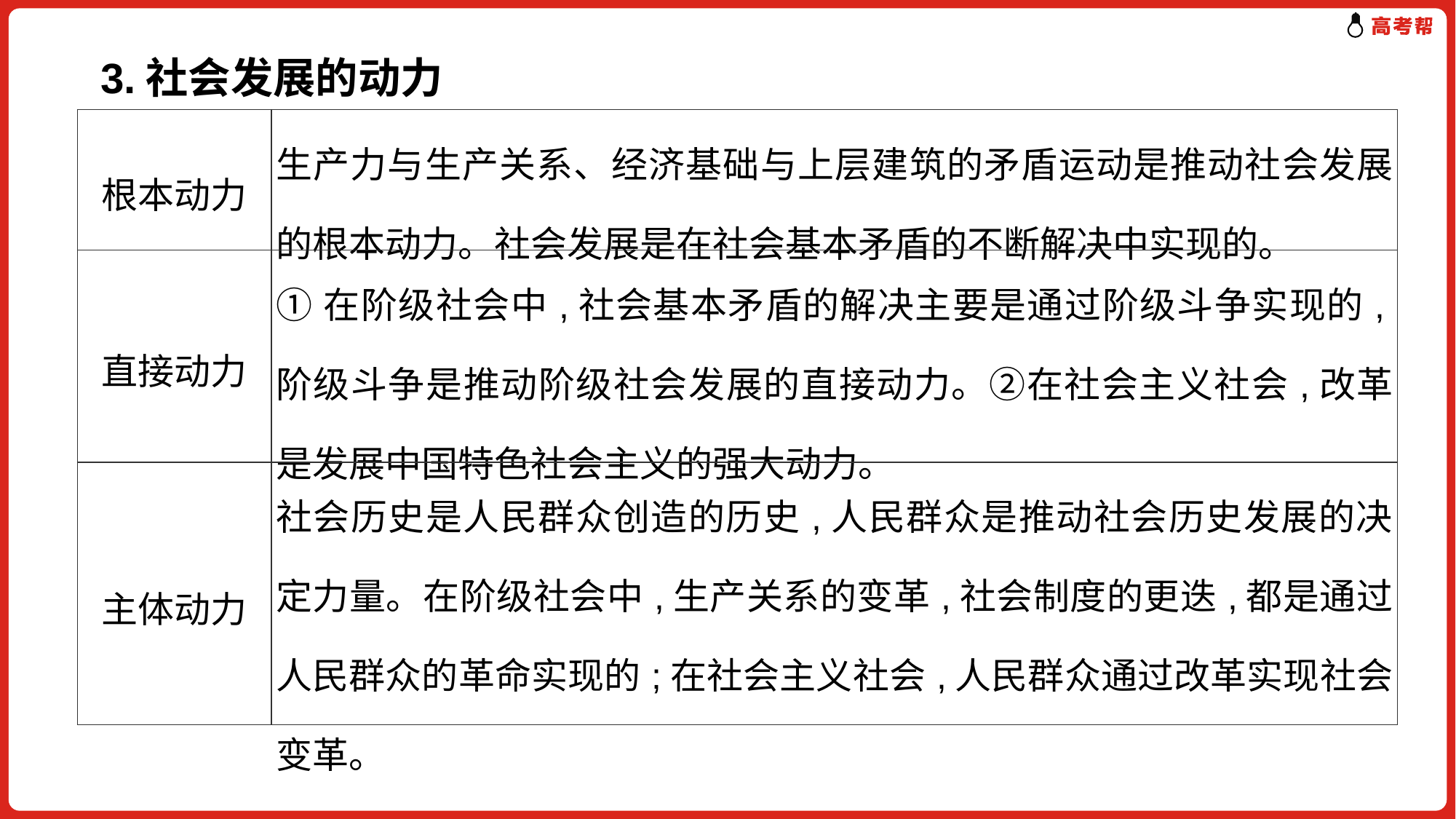

3.社会发展的动力
| 根本动力 | 生产力与生产关系、经济基础与上层建筑的矛盾运动是推动社会发展的根本动力。社会发展是在社会基本矛盾的不断解决中实现的。 |
| --- | --- |
| 直接动力 | ①在阶级社会中,社会基本矛盾的解决主要是通过阶级斗争实现的,阶级斗争是推动阶级社会发展的直接动力。②在社会主义社会,改革是发展中国特色社会主义的强大动力。 |
| 主体动力 | 社会历史是人民群众创造的历史,人民群众是推动社会历史发展的决定力量。在阶级社会中,生产关系的变革,社会制度的更迭,都是通过人民群众的革命实现的;在社会主义社会,人民群众通过改革实现社会变革。 |